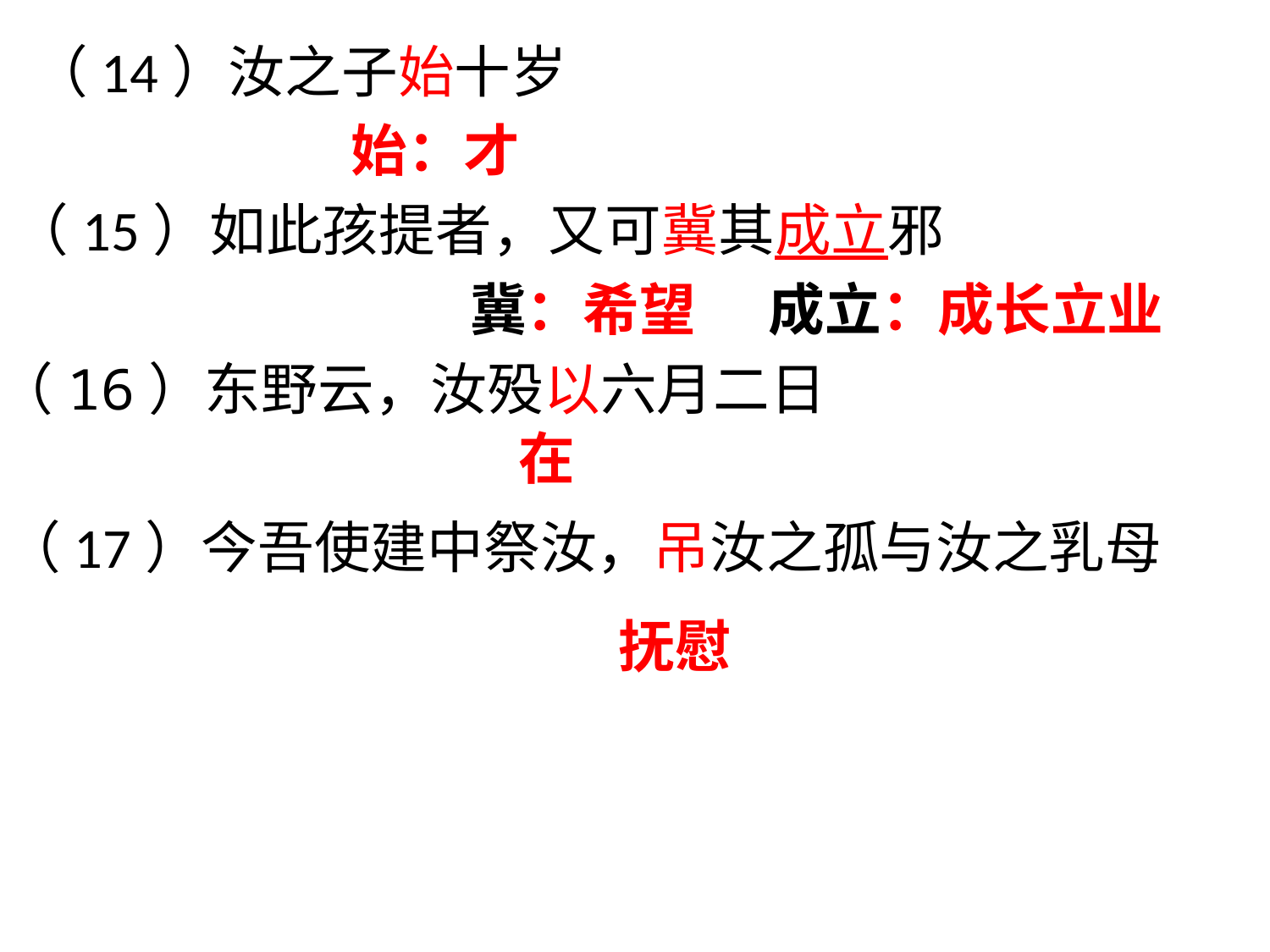

（14）汝之子始十岁
始：才
（15）如此孩提者，又可冀其成立邪
冀：希望
成立：成长立业
（16）东野云，汝殁以六月二日
在
（17）今吾使建中祭汝，吊汝之孤与汝之乳母
抚慰